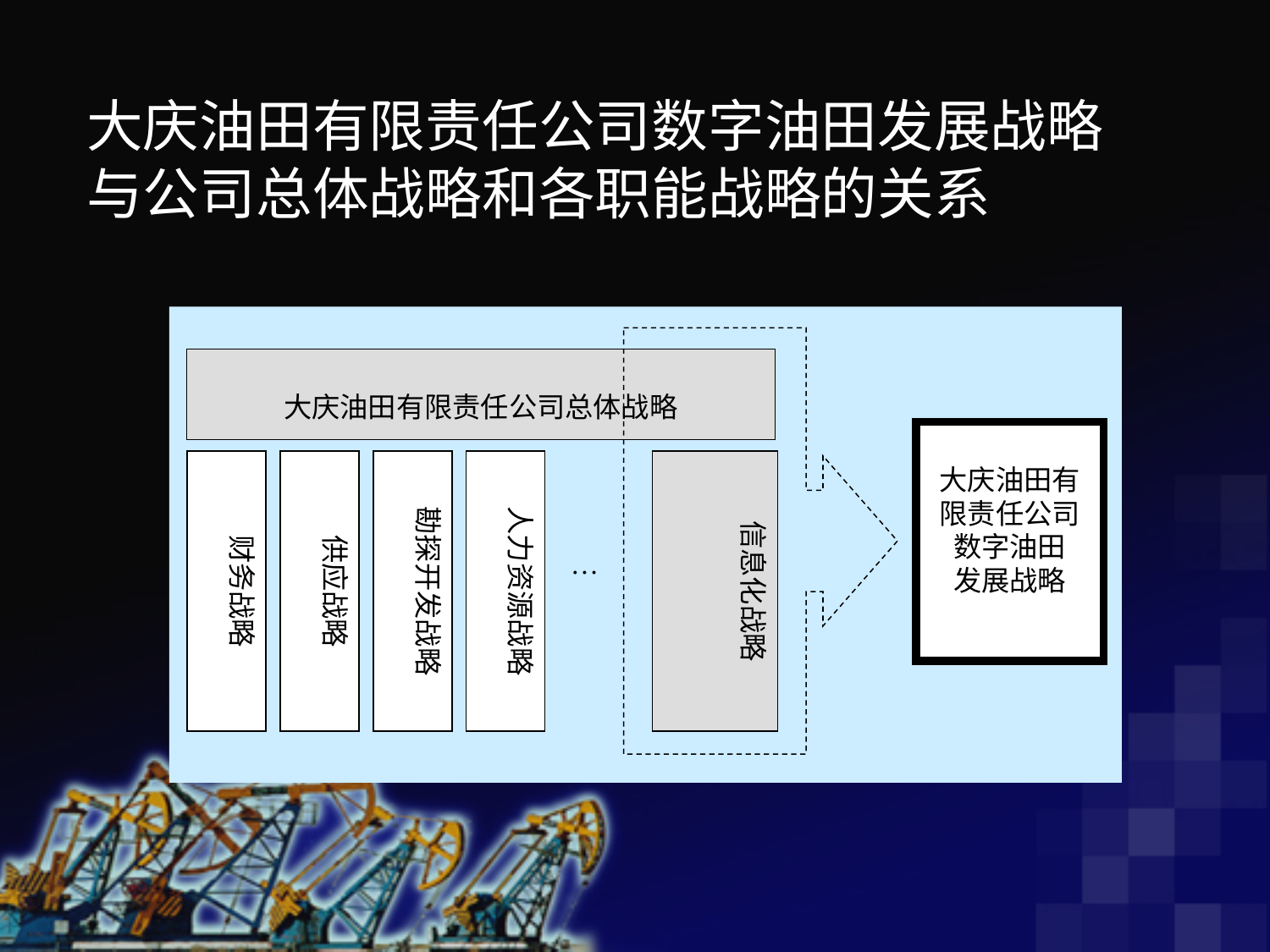

大庆油田有限责任公司数字油田发展战略与公司总体战略和各职能战略的关系

大庆油田有限责任公司总体战略

大庆油田有限责任公司数字油田
发展战略
财务战略
供应战略
勘探开发战略
人力资源战略
信息化战略

…